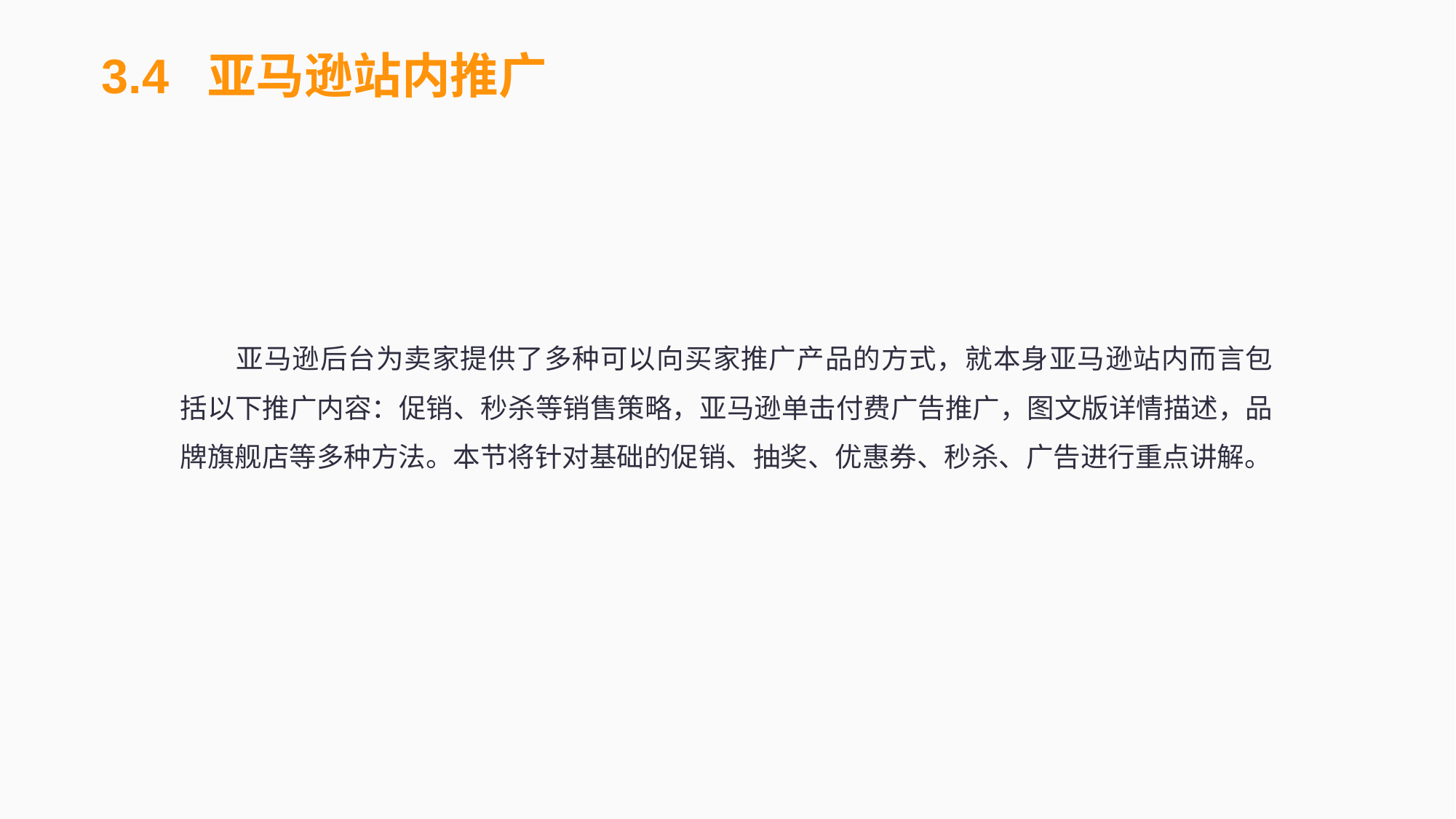

3.4  亚马逊站内推广
亚马逊后台为卖家提供了多种可以向买家推广产品的方式，就本身亚马逊站内而言包括以下推广内容：促销、秒杀等销售策略，亚马逊单击付费广告推广，图文版详情描述，品牌旗舰店等多种方法。本节将针对基础的促销、抽奖、优惠券、秒杀、广告进行重点讲解。